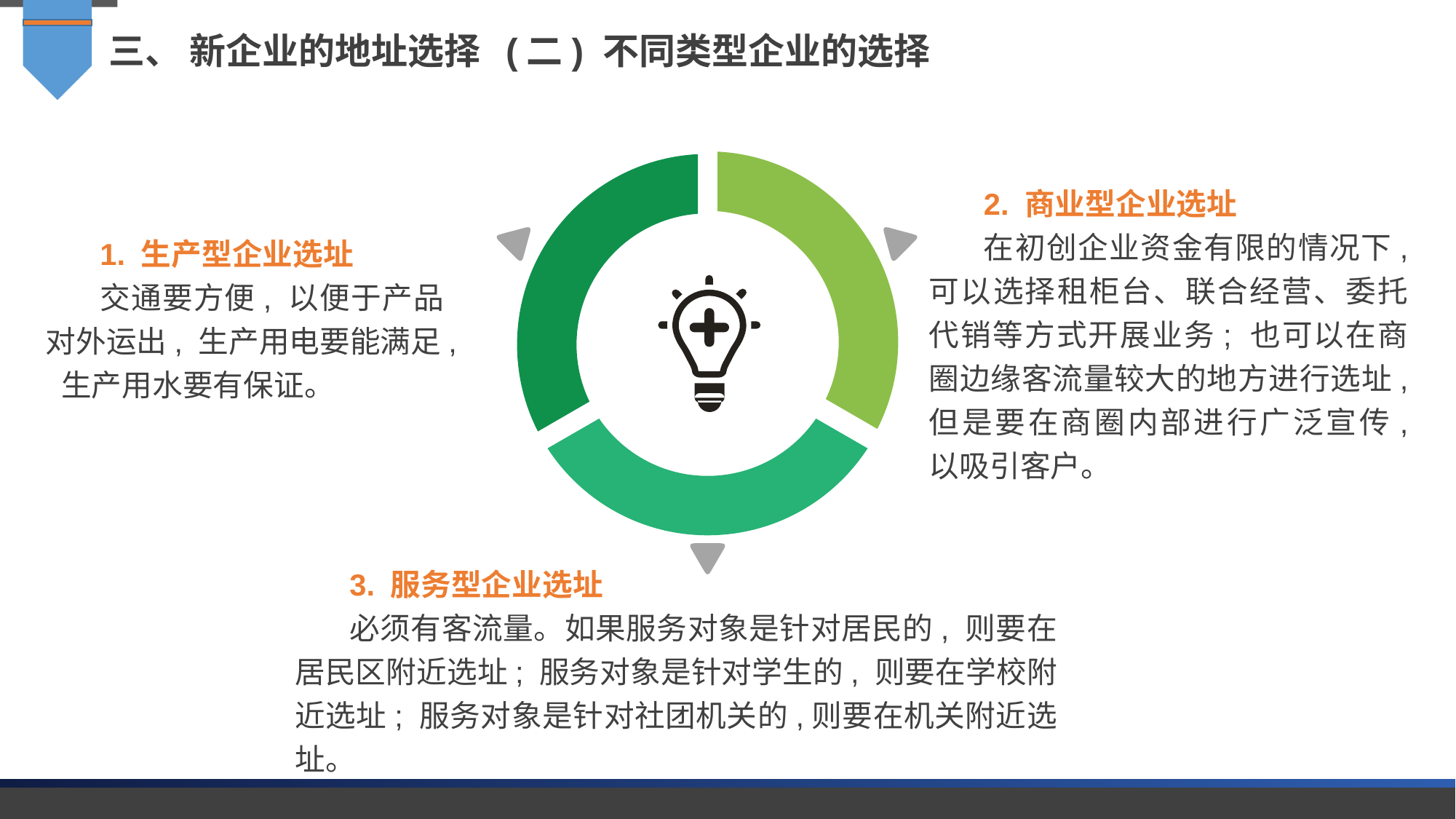

三、 新企业的地址选择  (二) 不同类型企业的选择

2. 商业型企业选址
在初创企业资金有限的情况下, 可以选择租柜台、联合经营、委托代销等方式开展业务; 也可以在商圈边缘客流量较大的地方进行选址, 但是要在商圈内部进行广泛宣传, 以吸引客户。
1. 生产型企业选址
交通要方便, 以便于产品对外运出, 生产用电要能满足, 生产用水要有保证。

3. 服务型企业选址
必须有客流量。如果服务对象是针对居民的, 则要在居民区附近选址; 服务对象是针对学生的, 则要在学校附近选址; 服务对象是针对社团机关的,则要在机关附近选址。